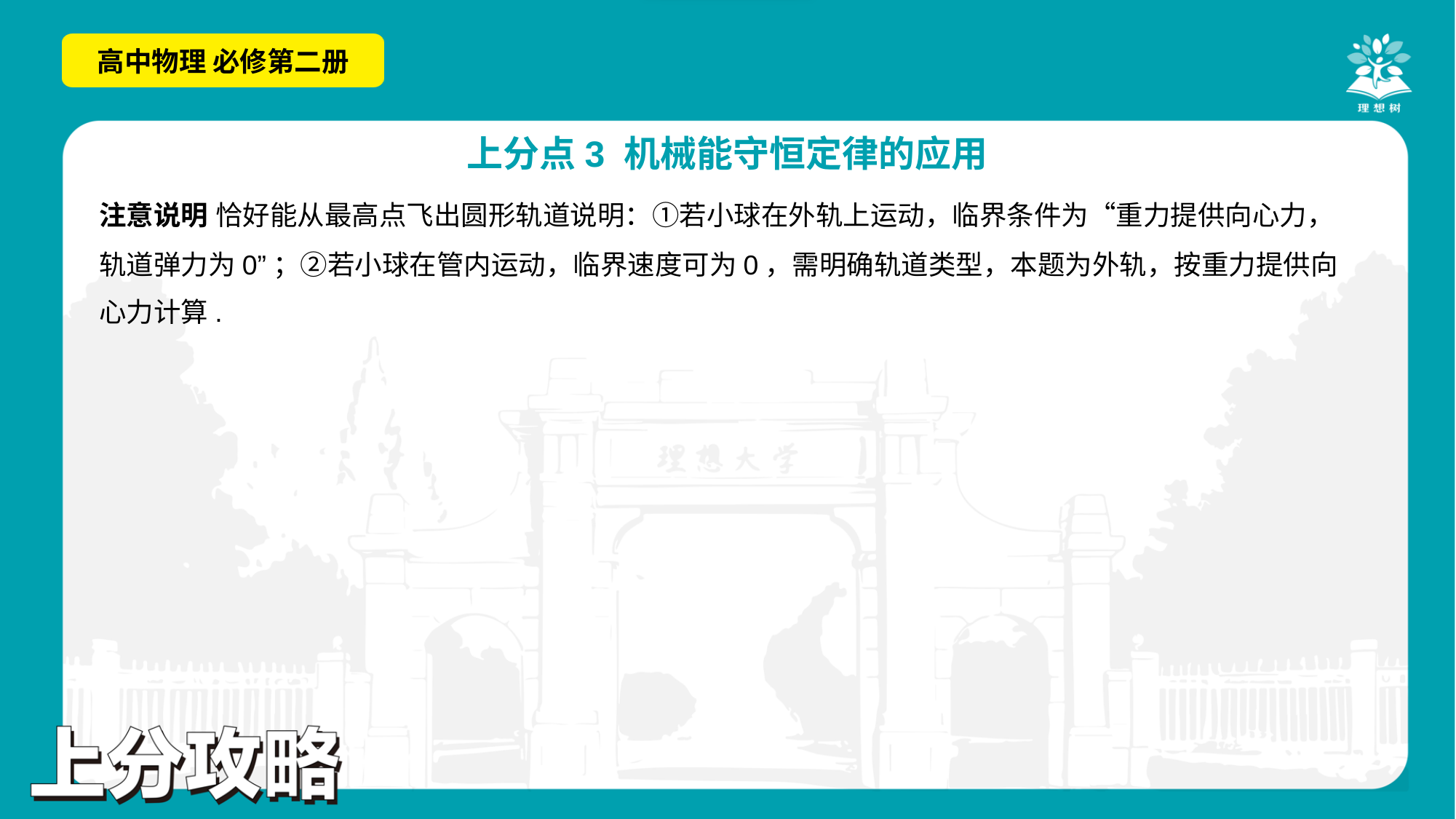

注意说明 恰好能从最高点飞出圆形轨道说明：①若小球在外轨上运动，临界条件为“重力提供向心力，
轨道弹力为0”；②若小球在管内运动，临界速度可为0，需明确轨道类型，本题为外轨，按重力提供向
心力计算.